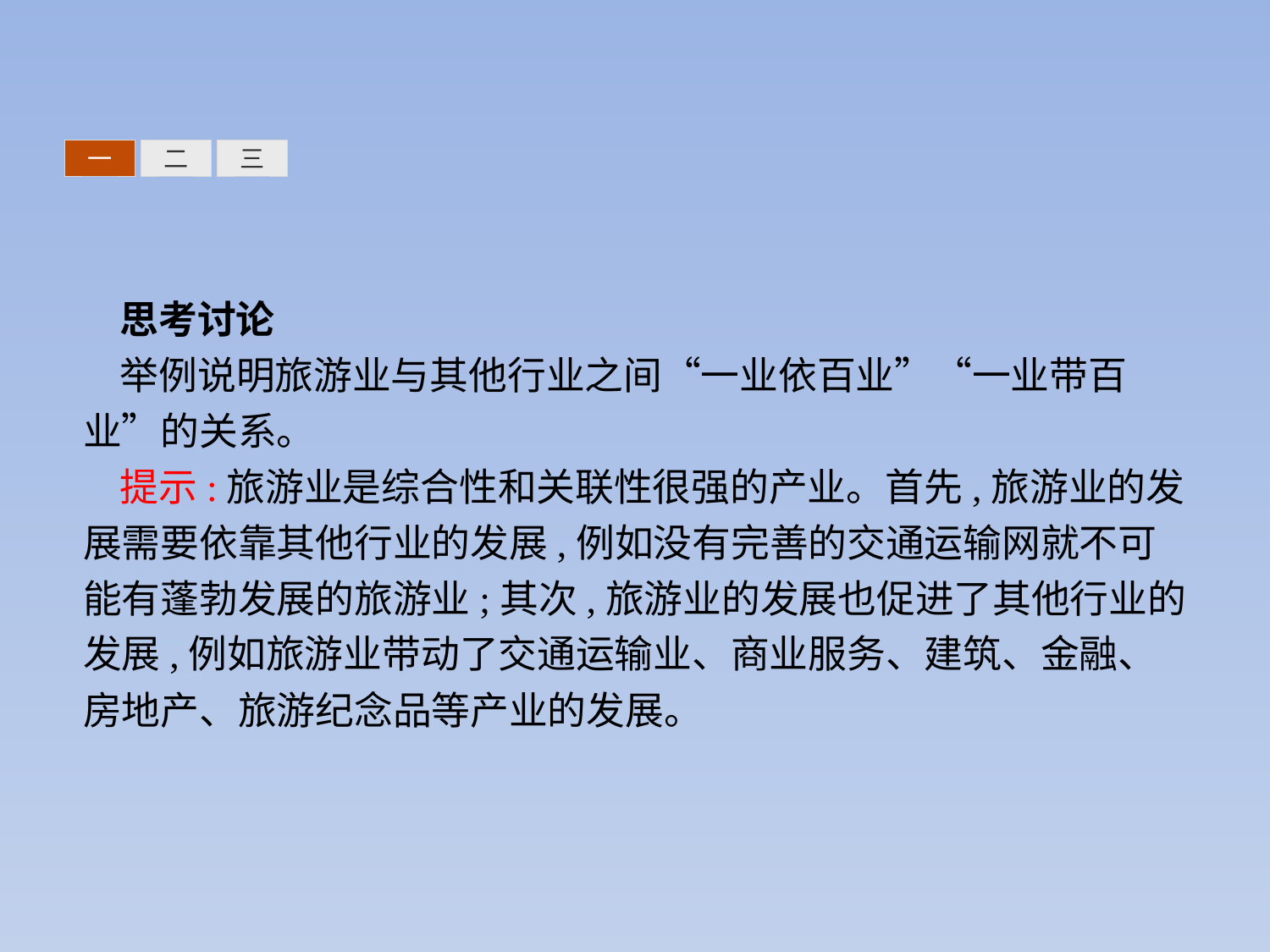

三
一
二
思考讨论
举例说明旅游业与其他行业之间“一业依百业”“一业带百业”的关系。
提示:旅游业是综合性和关联性很强的产业。首先,旅游业的发展需要依靠其他行业的发展,例如没有完善的交通运输网就不可能有蓬勃发展的旅游业;其次,旅游业的发展也促进了其他行业的发展,例如旅游业带动了交通运输业、商业服务、建筑、金融、房地产、旅游纪念品等产业的发展。